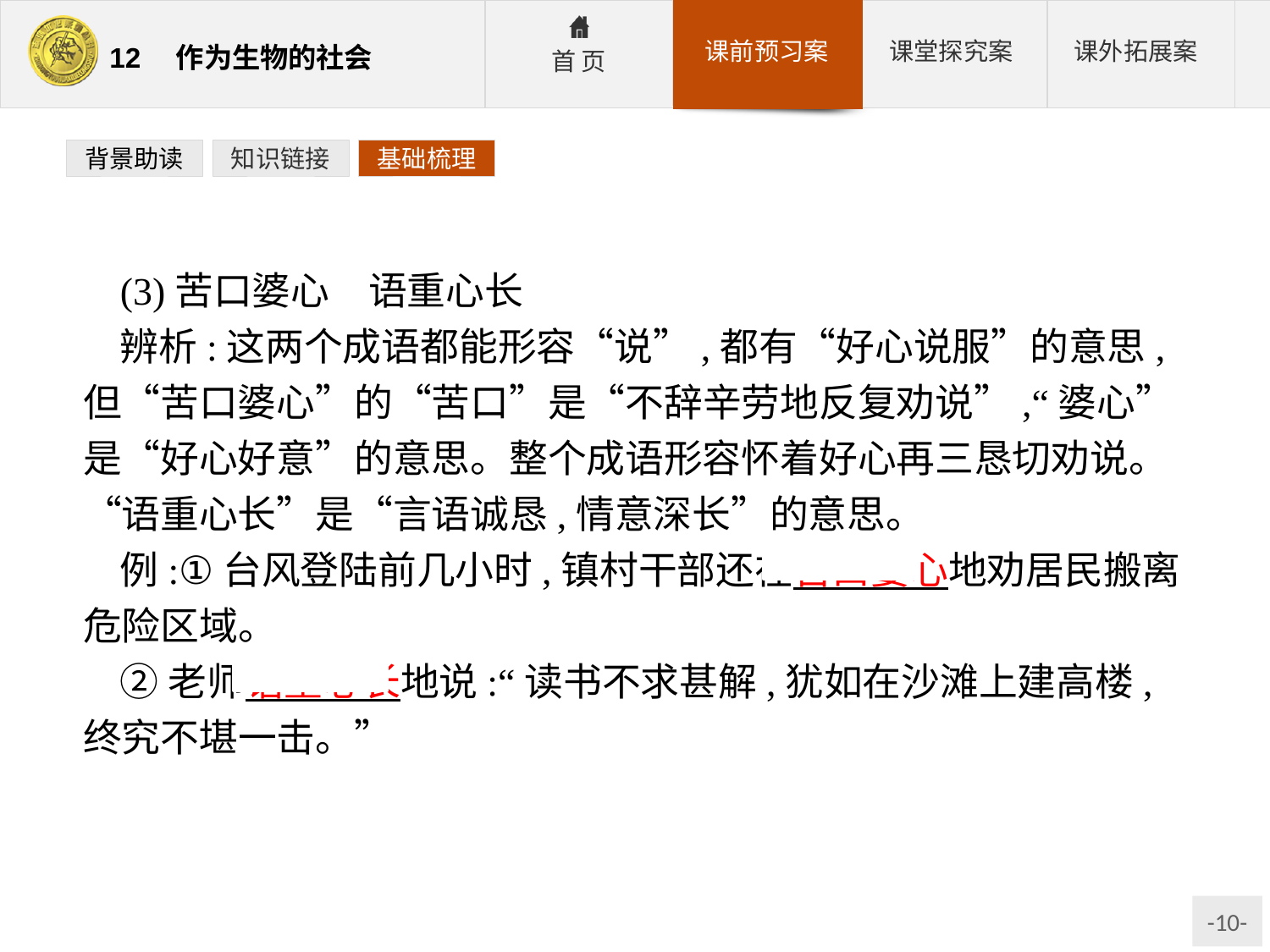

背景助读
知识链接
基础梳理
(3)苦口婆心　语重心长
辨析:这两个成语都能形容“说”,都有“好心说服”的意思,但“苦口婆心”的“苦口”是“不辞辛劳地反复劝说”,“婆心”是“好心好意”的意思。整个成语形容怀着好心再三恳切劝说。“语重心长”是“言语诚恳,情意深长”的意思。
例:①台风登陆前几小时,镇村干部还在苦口婆心地劝居民搬离危险区域。
②老师语重心长地说:“读书不求甚解,犹如在沙滩上建高楼,终究不堪一击。”